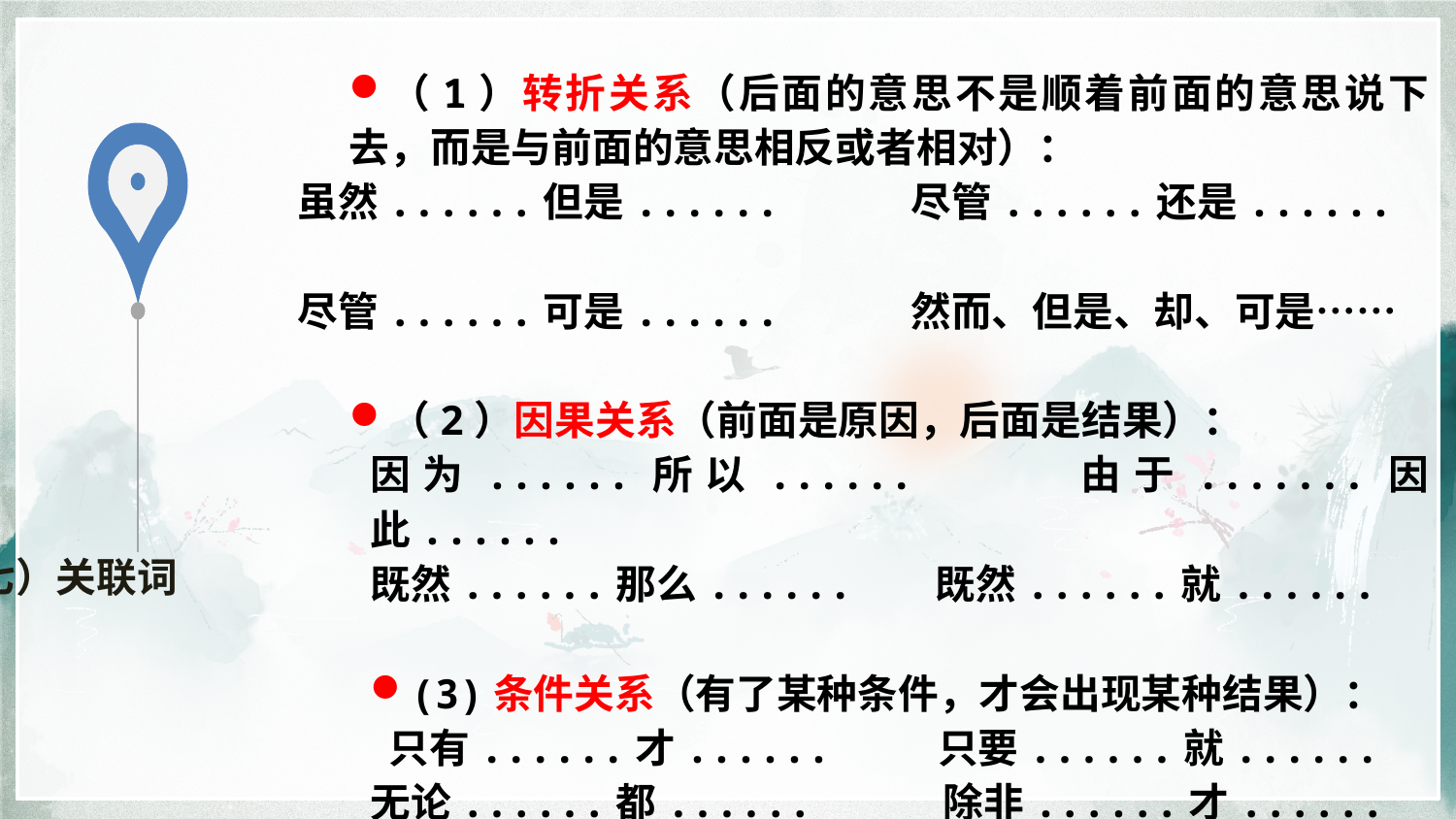

（1）转折关系（后面的意思不是顺着前面的意思说下去，而是与前面的意思相反或者相对）：
虽然......但是......     尽管......还是......
尽管......可是......     然而、但是、却、可是……

（2）因果关系（前面是原因，后面是结果）：
因为......所以......    由于.......因此......
既然......那么......   既然......就......

(3)条件关系（有了某种条件，才会出现某种结果）：
 只有......才......    只要......就......
无论......都......     除非......才......

（七）关联词